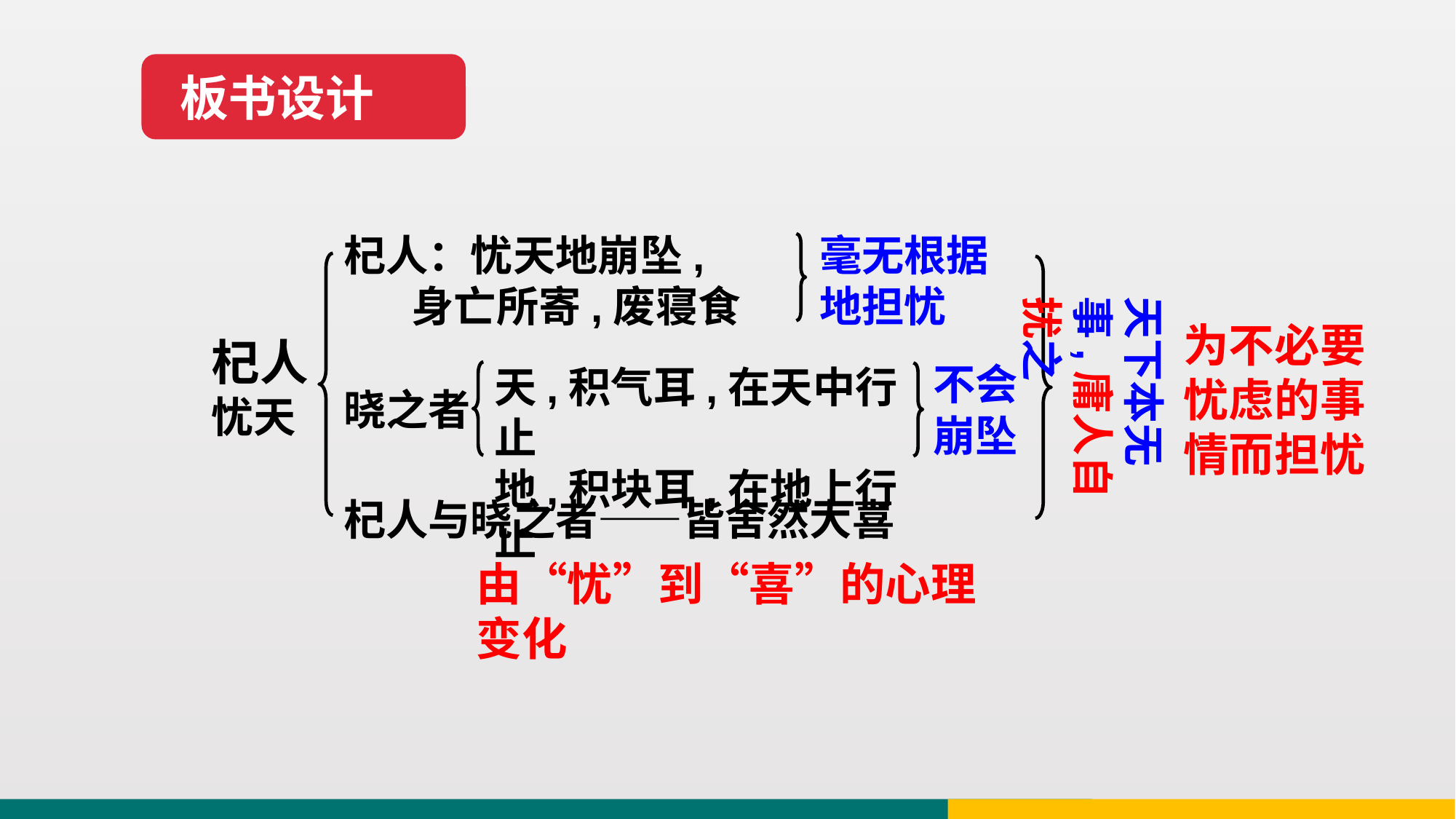

板书设计
杞人：忧天地崩坠,
      身亡所寄,废寝食
毫无根据地担忧

天下本无事,庸人自扰之
为不必要忧虑的事情而担忧
杞人忧天
不会崩坠
天,积气耳,在天中行止
地,积块耳,在地上行止

晓之者
杞人与晓之者——皆舍然大喜
由“忧”到“喜”的心理变化